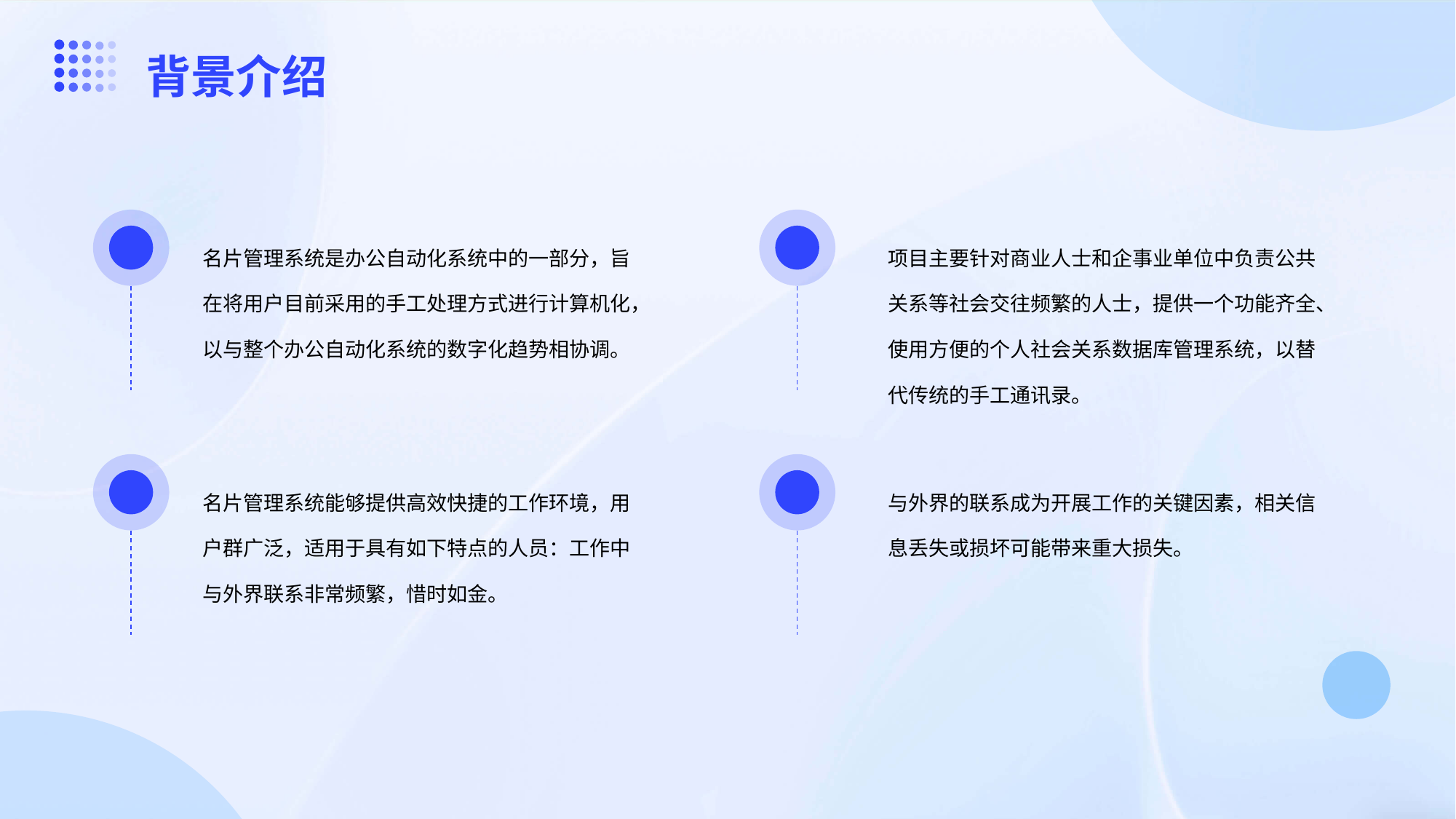

背景介绍

名片管理系统是办公自动化系统中的一部分，旨在将用户目前采用的手工处理方式进行计算机化，以与整个办公自动化系统的数字化趋势相协调。

项目主要针对商业人士和企事业单位中负责公共关系等社会交往频繁的人士，提供一个功能齐全、使用方便的个人社会关系数据库管理系统，以替代传统的手工通讯录。

名片管理系统能够提供高效快捷的工作环境，用户群广泛，适用于具有如下特点的人员：工作中与外界联系非常频繁，惜时如金。

与外界的联系成为开展工作的关键因素，相关信息丢失或损坏可能带来重大损失。